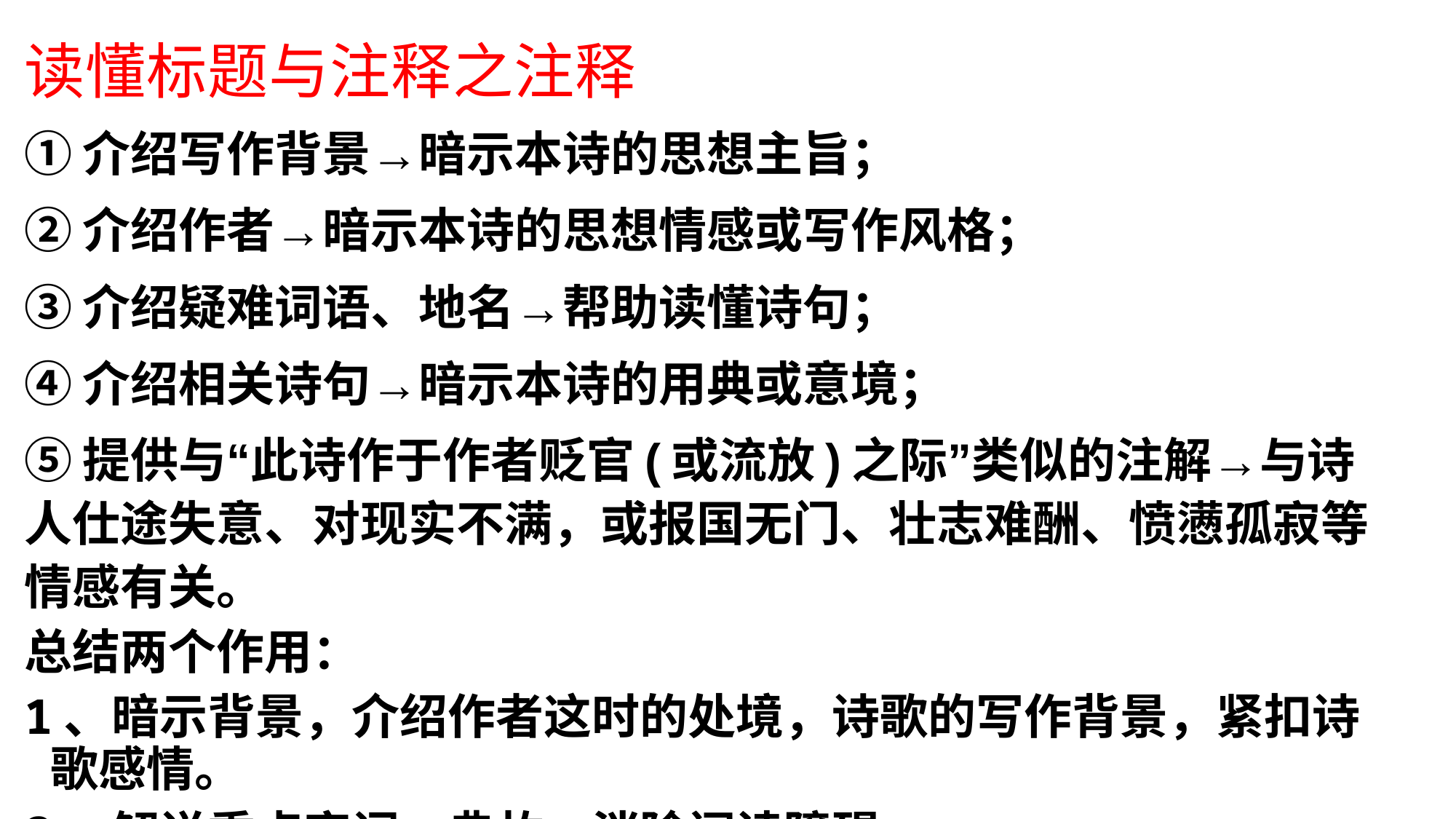

读懂标题与注释之注释
①介绍写作背景→暗示本诗的思想主旨；
②介绍作者→暗示本诗的思想情感或写作风格；
③介绍疑难词语、地名→帮助读懂诗句；
④介绍相关诗句→暗示本诗的用典或意境；
⑤提供与“此诗作于作者贬官(或流放)之际”类似的注解→与诗人仕途失意、对现实不满，或报国无门、壮志难酬、愤懑孤寂等情感有关。
总结两个作用：
1、暗示背景，介绍作者这时的处境，诗歌的写作背景，紧扣诗歌感情。
2、解说重点字词、典故，消除阅读障碍。